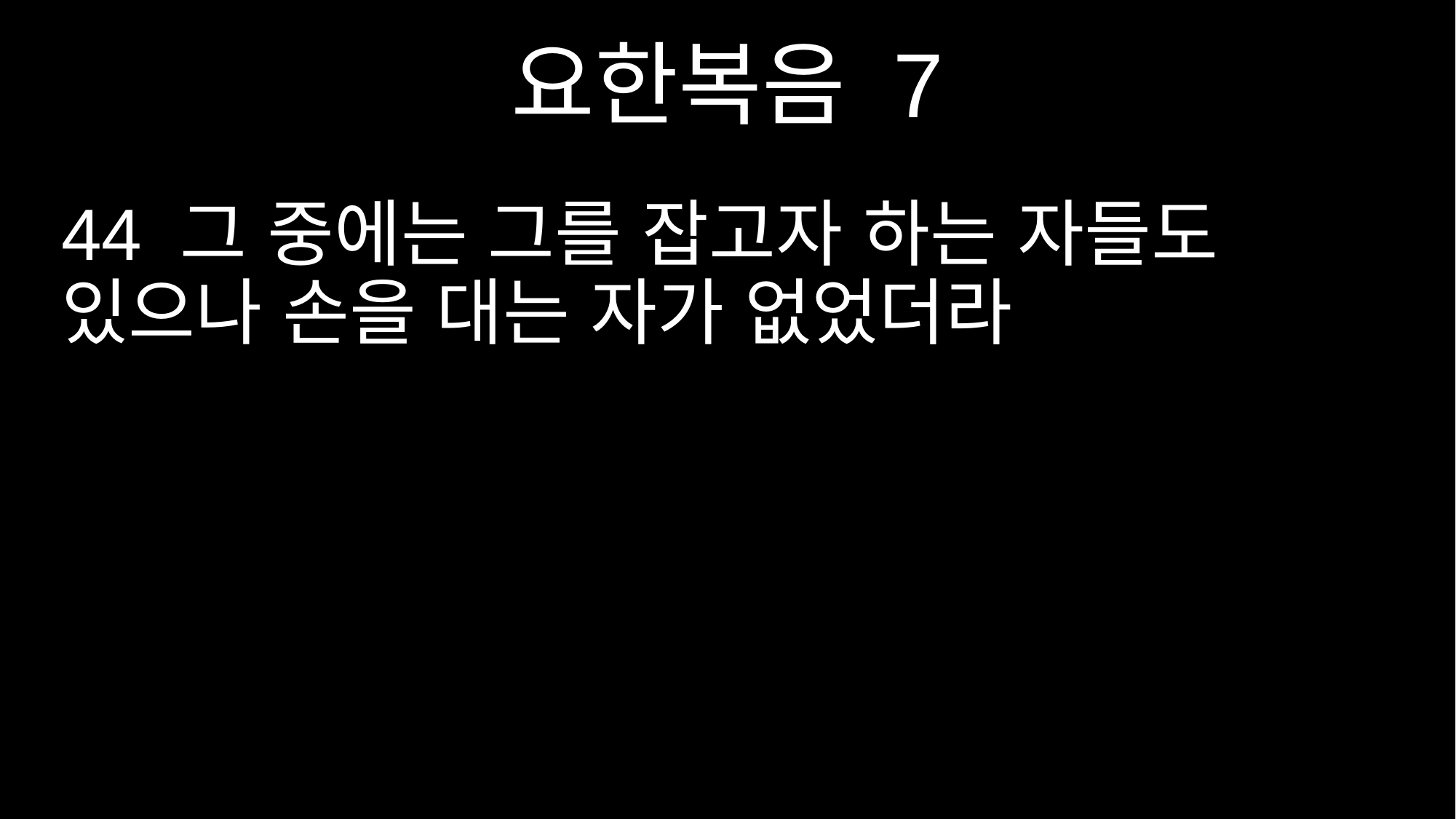

요한복음 7
44 그 중에는 그를 잡고자 하는 자들도 있으나 손을 대는 자가 없었더라